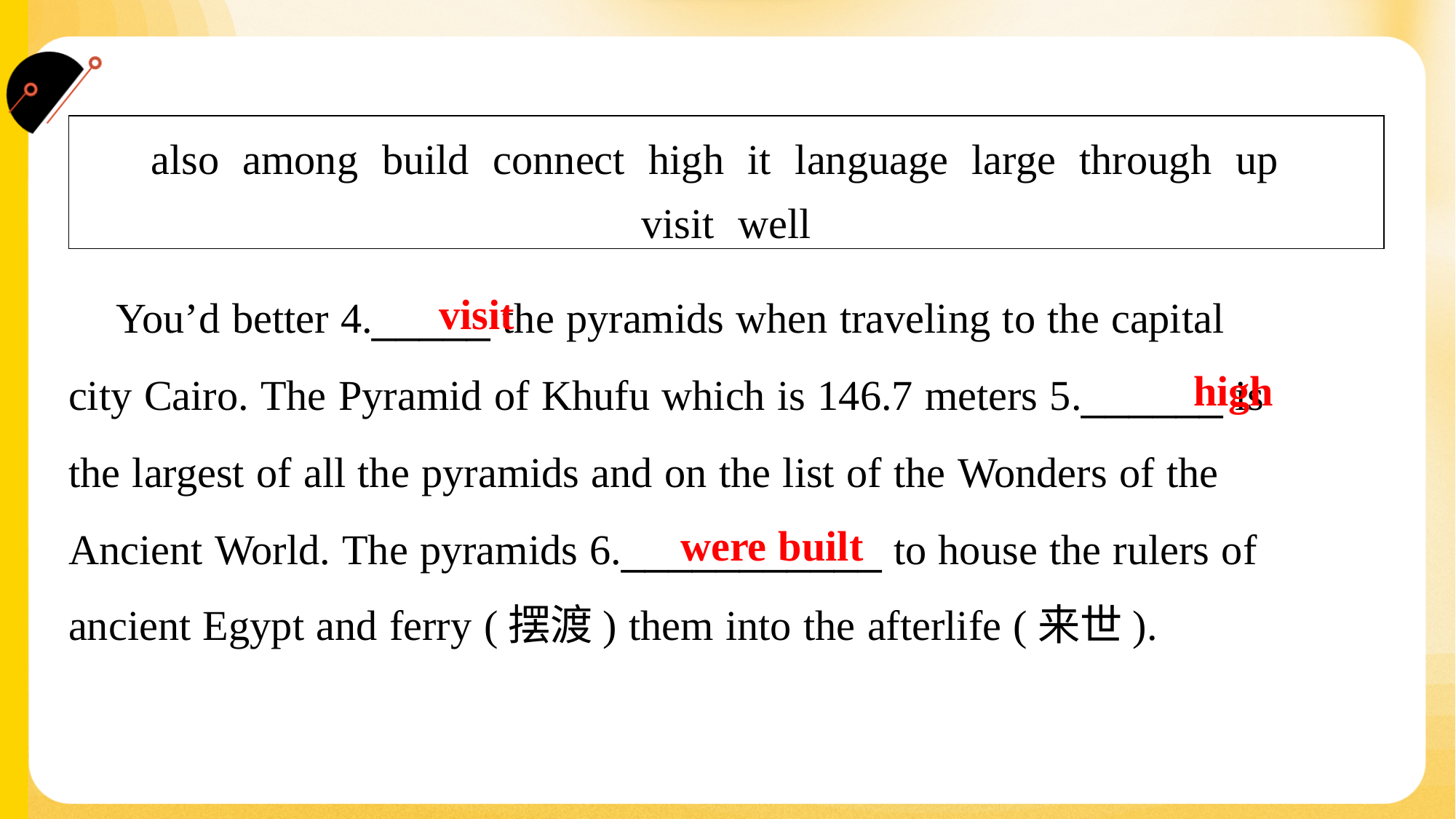

| also among build connect high it language large through up visit well |
| --- |
visit
    You’d better 4._____ the pyramids when traveling to the capital
city Cairo. The Pyramid of Khufu which is 146.7 meters 5.______ is
the largest of all the pyramids and on the list of the Wonders of the
Ancient World. The pyramids 6.___________ to house the rulers of
ancient Egypt and ferry (摆渡) them into the afterlife (来世).#1.4
high
were built